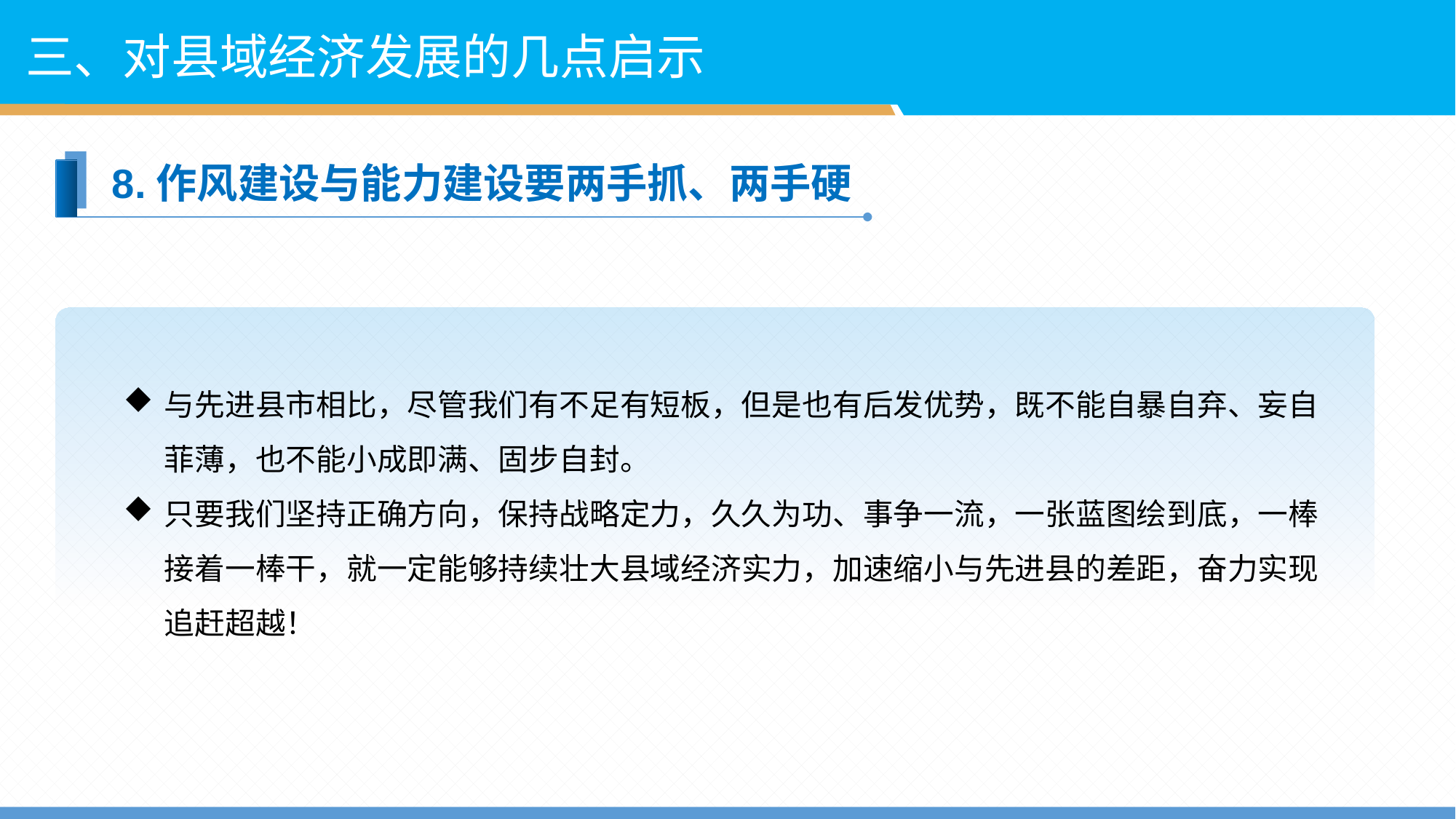

三、对县域经济发展的几点启示

8.作风建设与能力建设要两手抓、两手硬

与先进县市相比，尽管我们有不足有短板，但是也有后发优势，既不能自暴自弃、妄自菲薄，也不能小成即满、固步自封。
只要我们坚持正确方向，保持战略定力，久久为功、事争一流，一张蓝图绘到底，一棒接着一棒干，就一定能够持续壮大县域经济实力，加速缩小与先进县的差距，奋力实现追赶超越！